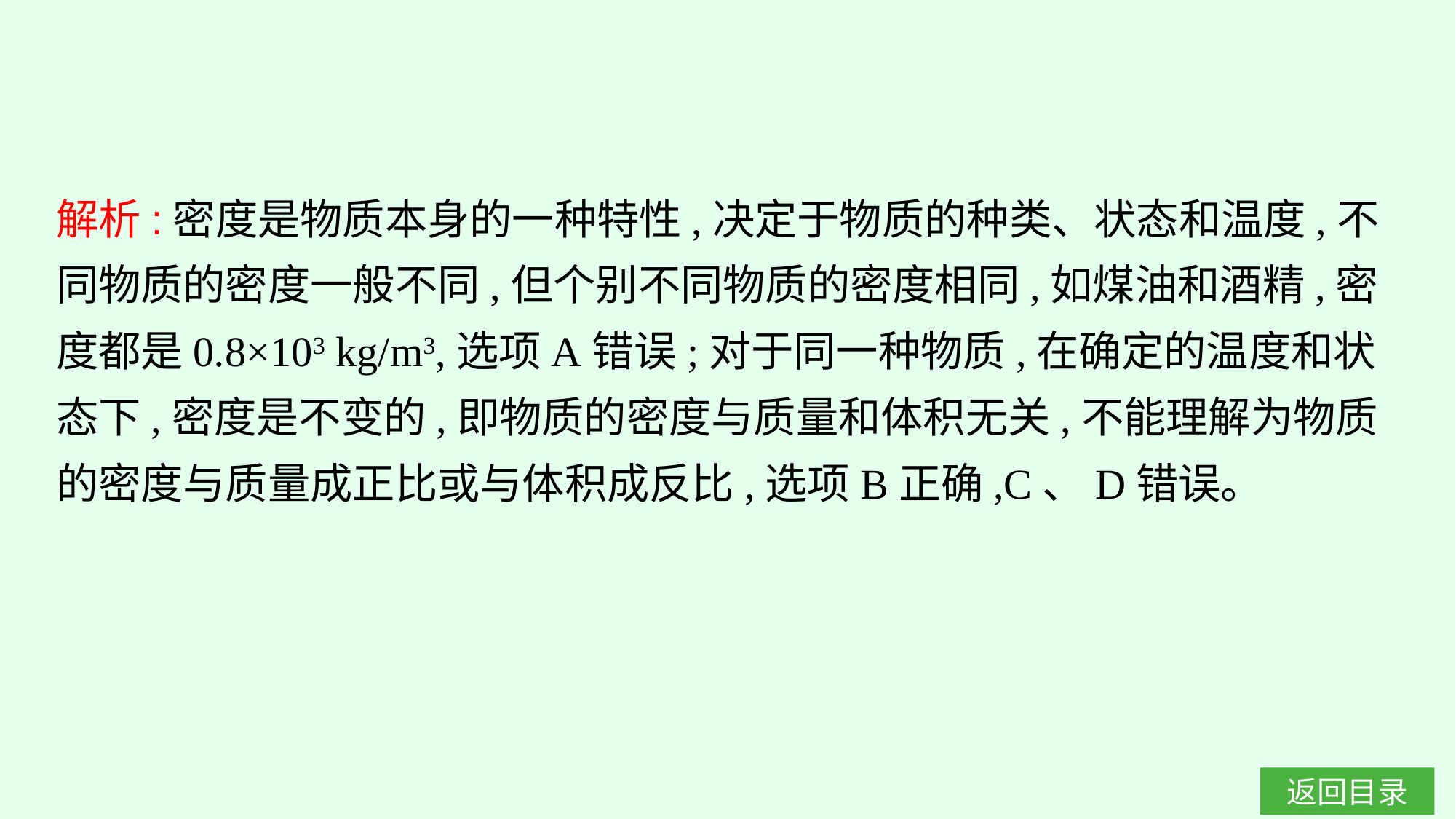

解析:密度是物质本身的一种特性,决定于物质的种类、状态和温度,不同物质的密度一般不同,但个别不同物质的密度相同,如煤油和酒精,密度都是0.8×103 kg/m3,选项A错误;对于同一种物质,在确定的温度和状态下,密度是不变的,即物质的密度与质量和体积无关,不能理解为物质的密度与质量成正比或与体积成反比,选项B正确,C、D错误。